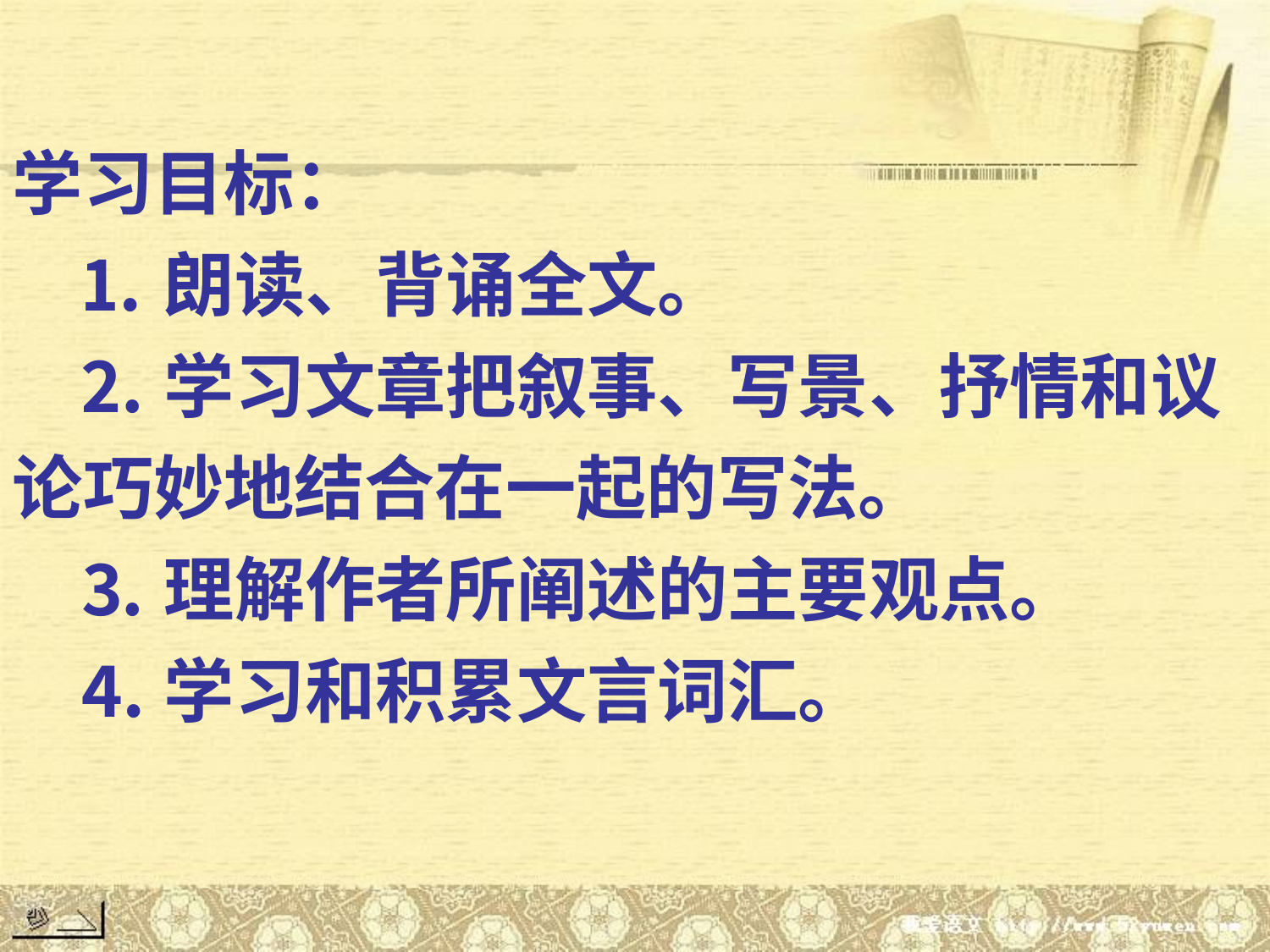

学习目标：
    ⒈朗读、背诵全文。
    ⒉学习文章把叙事、写景、抒情和议论巧妙地结合在一起的写法。
    ⒊理解作者所阐述的主要观点。
    ⒋学习和积累文言词汇。